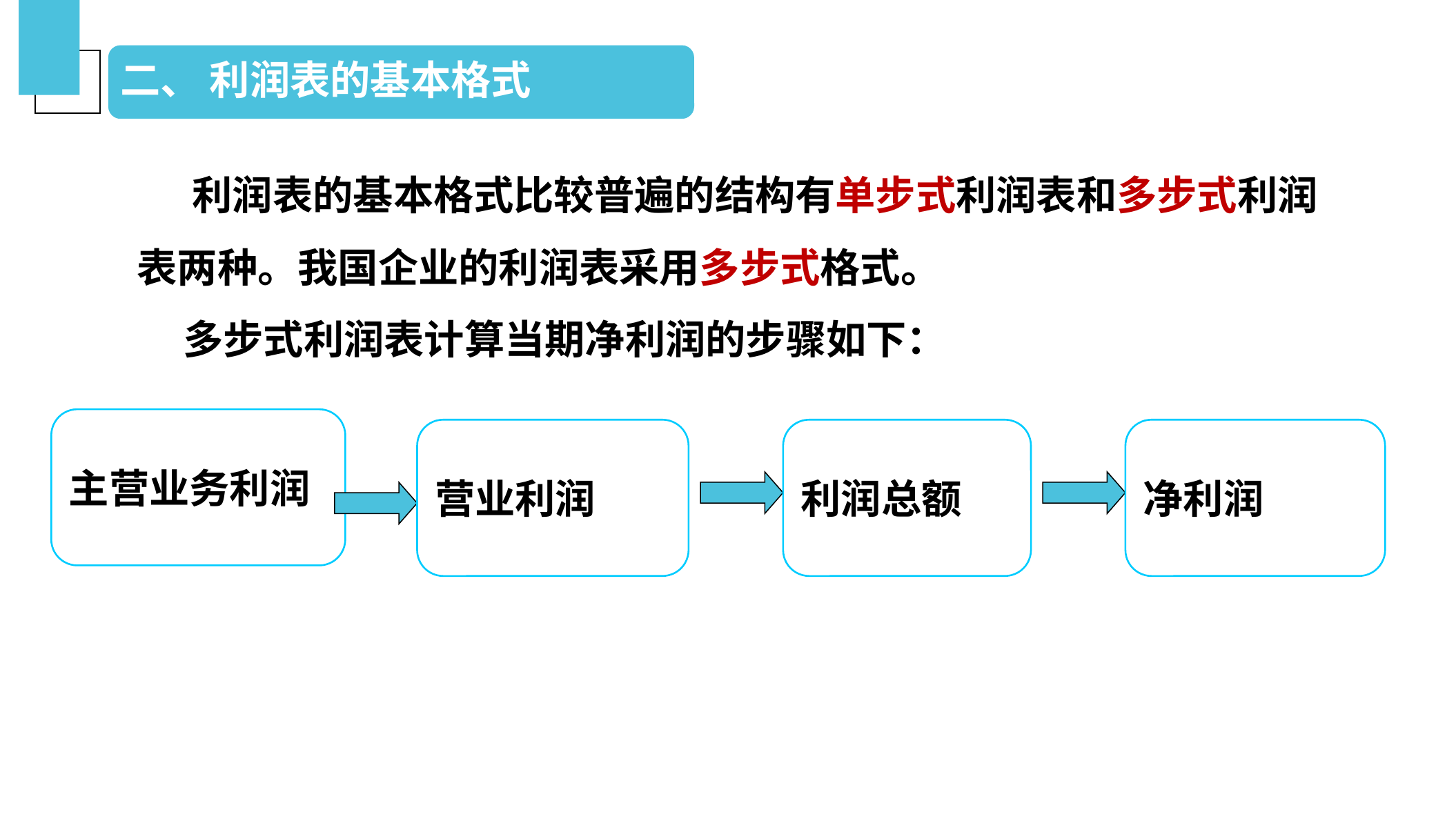

二、 利润表的基本格式
     利润表的基本格式比较普遍的结构有单步式利润表和多步式利润表两种。我国企业的利润表采用多步式格式。
    多步式利润表计算当期净利润的步骤如下：
主营业务利润
营业利润
利润总额
净利润